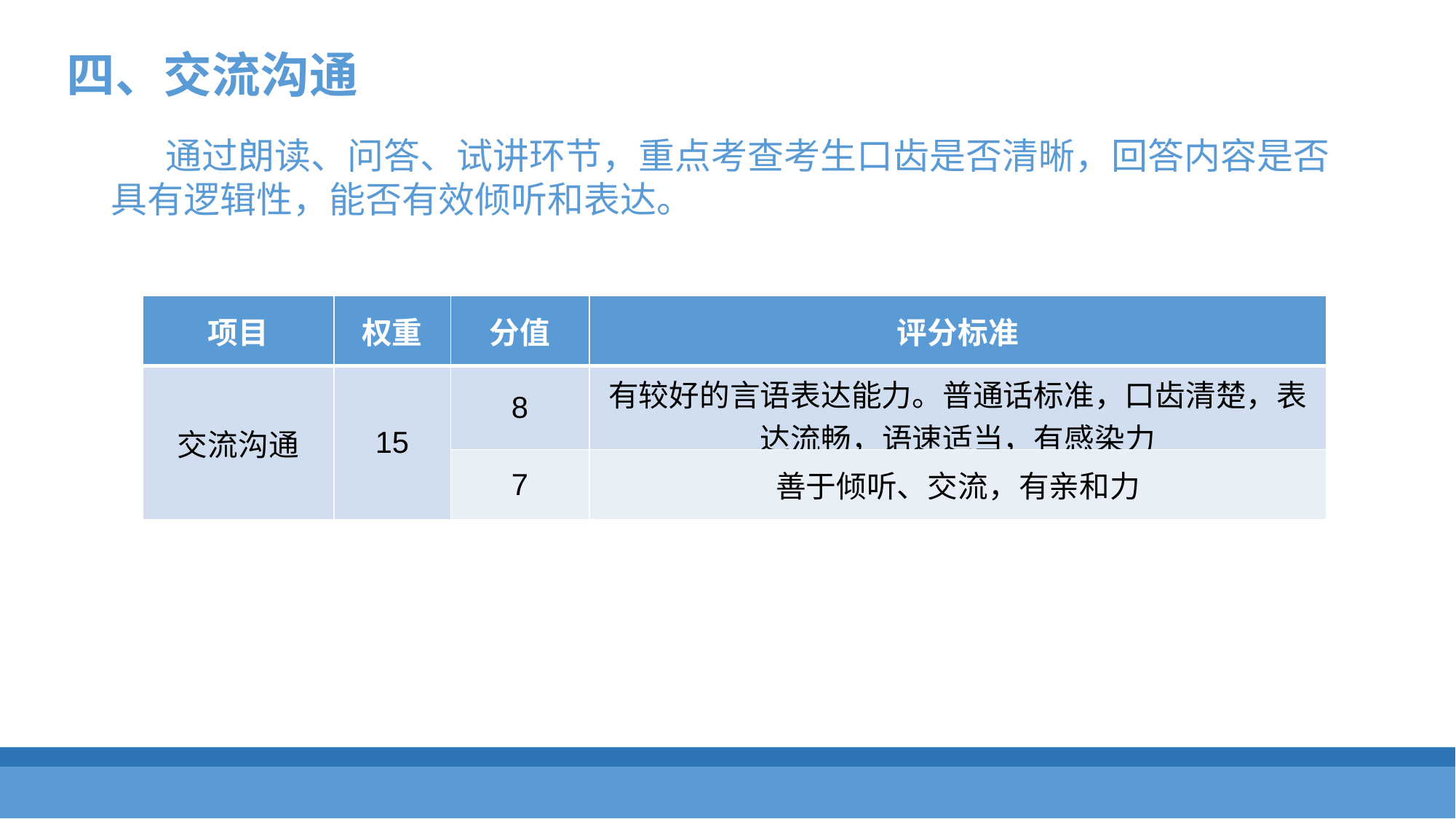

四、交流沟通
通过朗读、问答、试讲环节，重点考查考生口齿是否清晰，回答内容是否具有逻辑性，能否有效倾听和表达。
| 项目 | 权重 | 分值 | 评分标准 |
| --- | --- | --- | --- |
| 交流沟通 | 15 | 8 | 有较好的言语表达能力。普通话标准，口齿清楚，表达流畅，语速适当，有感染力 |
|  |  | 7 | 善于倾听、交流，有亲和力 |